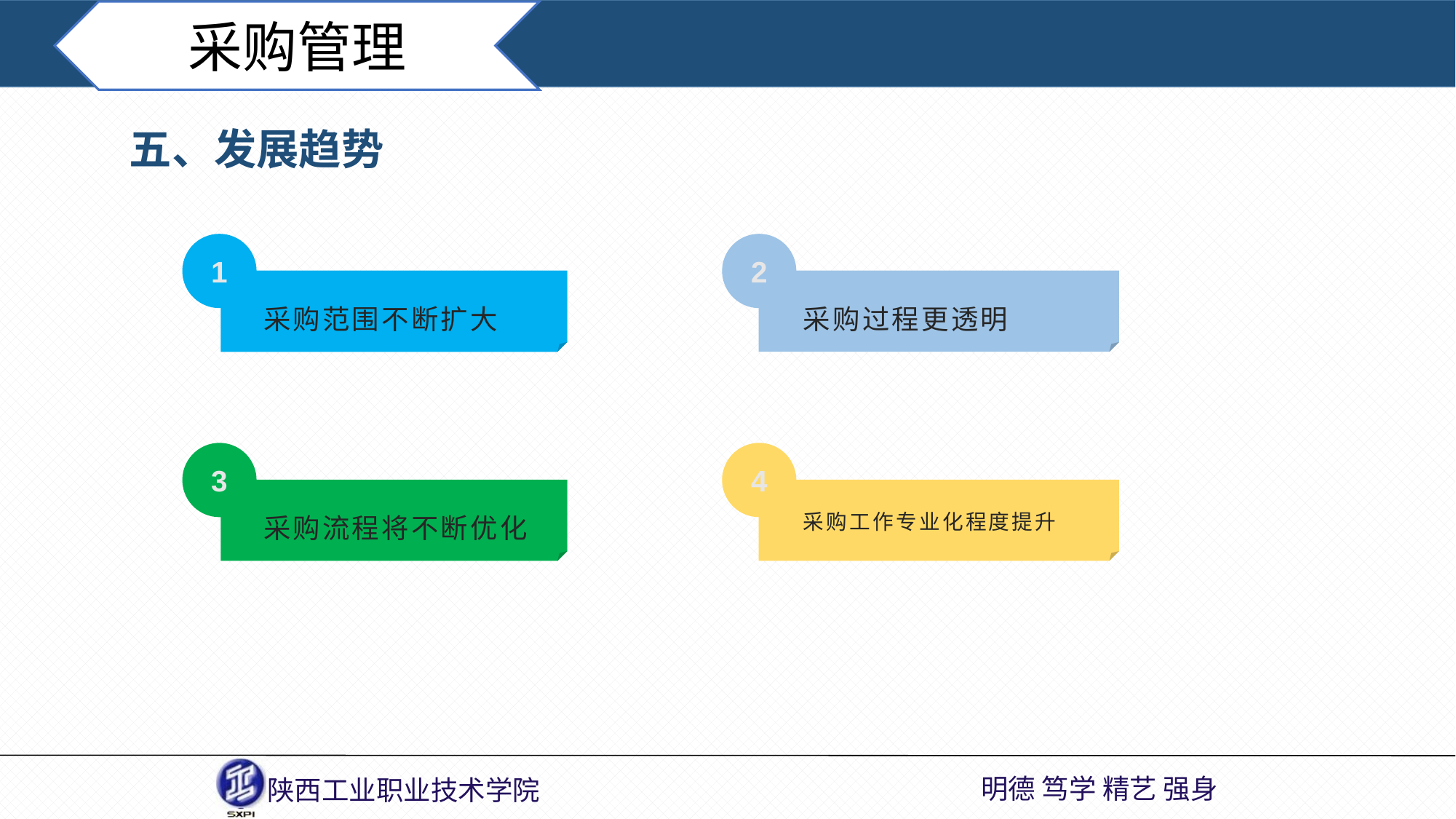

采购管理
五、发展趋势

1
2

采购范围不断扩大
采购过程更透明

3
4

采购流程将不断优化
采购工作专业化程度提升